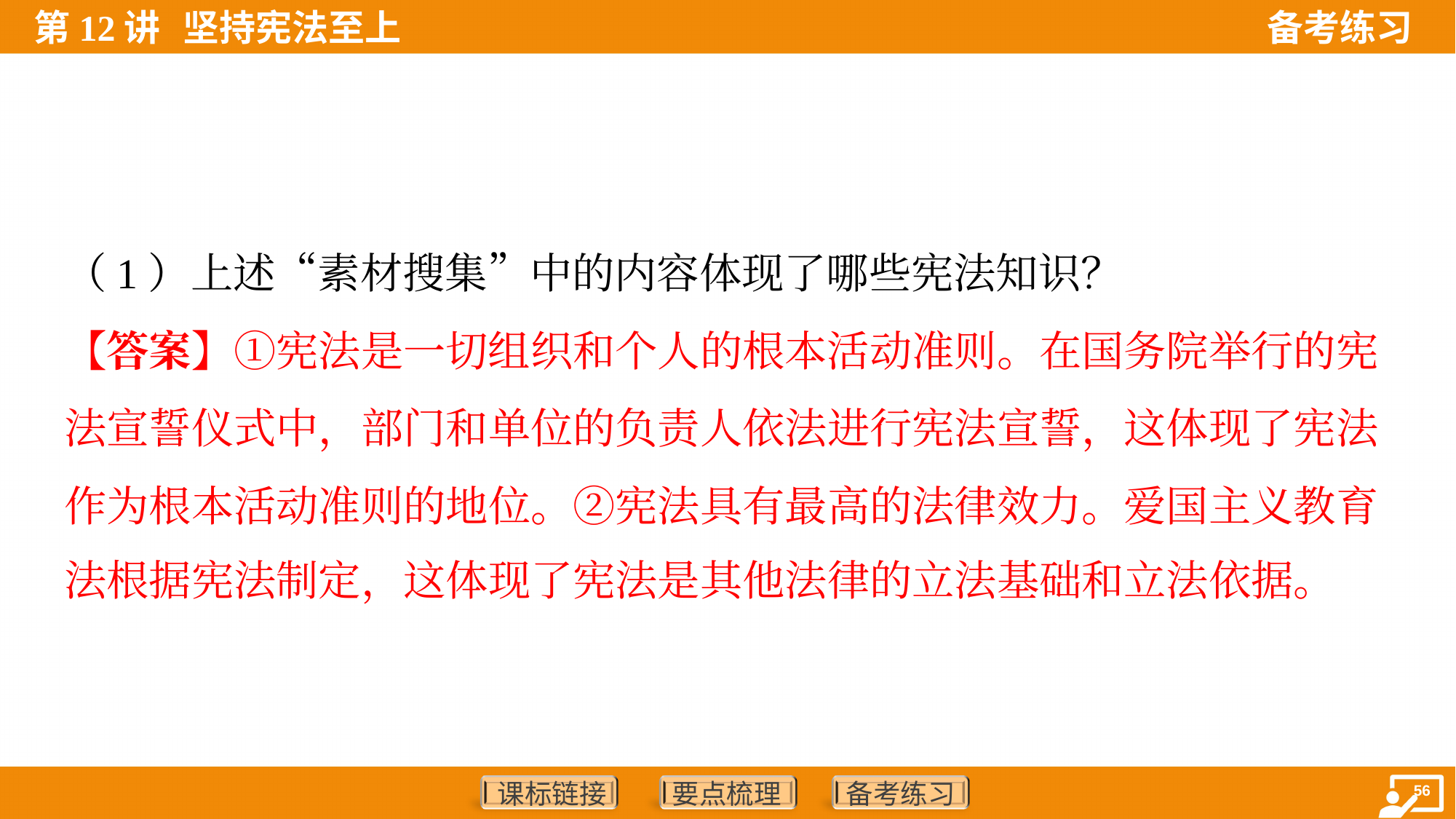

（1）上述“素材搜集”中的内容体现了哪些宪法知识？
【答案】①宪法是一切组织和个人的根本活动准则。在国务院举行的宪
法宣誓仪式中，部门和单位的负责人依法进行宪法宣誓，这体现了宪法
作为根本活动准则的地位。②宪法具有最高的法律效力。爱国主义教育
法根据宪法制定，这体现了宪法是其他法律的立法基础和立法依据。